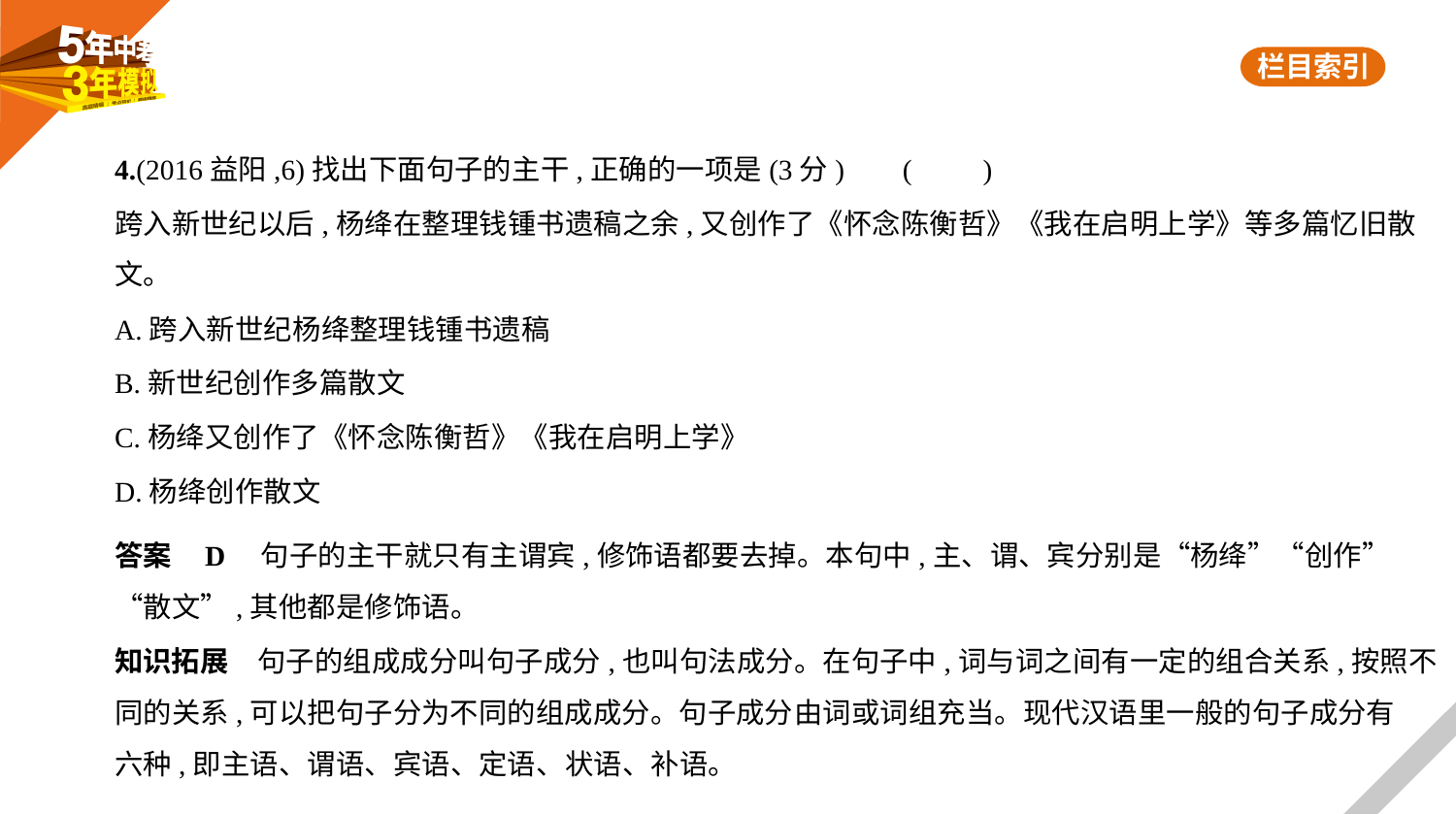

4.(2016益阳,6)找出下面句子的主干,正确的一项是(3分)     (　　)
跨入新世纪以后,杨绛在整理钱锺书遗稿之余,又创作了《怀念陈衡哲》《我在启明上学》等多篇忆旧散
文。
A.跨入新世纪杨绛整理钱锺书遗稿
B.新世纪创作多篇散文
C.杨绛又创作了《怀念陈衡哲》《我在启明上学》
D.杨绛创作散文
答案    D　句子的主干就只有主谓宾,修饰语都要去掉。本句中,主、谓、宾分别是“杨绛”“创作”
“散文”,其他都是修饰语。
知识拓展　句子的组成成分叫句子成分,也叫句法成分。在句子中,词与词之间有一定的组合关系,按照不
同的关系,可以把句子分为不同的组成成分。句子成分由词或词组充当。现代汉语里一般的句子成分有
六种,即主语、谓语、宾语、定语、状语、补语。